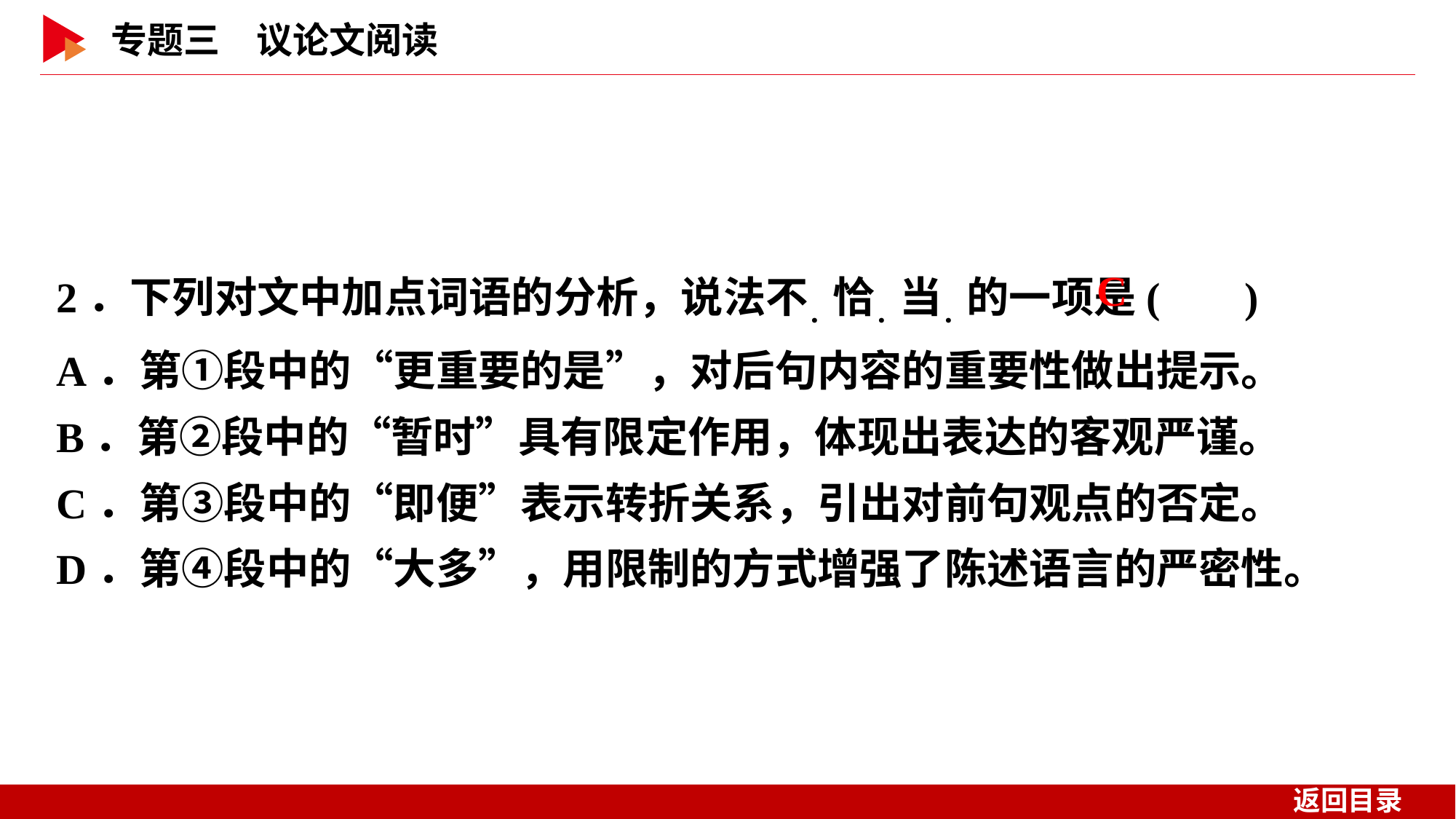

2．下列对文中加点词语的分析，说法不．恰．当．的一项是(        )
A．第①段中的“更重要的是”，对后句内容的重要性做出提示。
B．第②段中的“暂时”具有限定作用，体现出表达的客观严谨。
C．第③段中的“即便”表示转折关系，引出对前句观点的否定。
D．第④段中的“大多”，用限制的方式增强了陈述语言的严密性。
   C